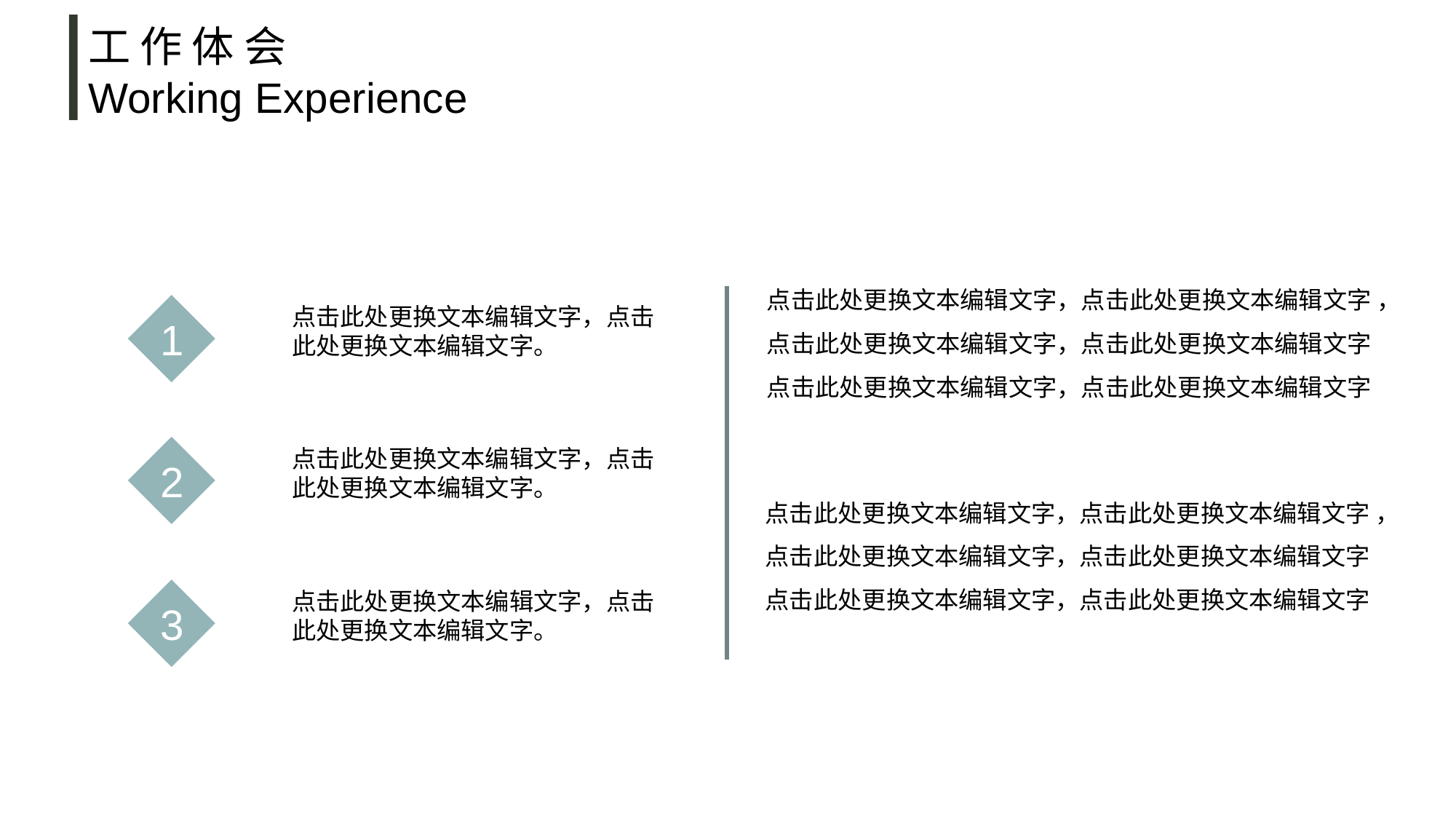

工 作 体 会
Working Experience
点击此处更换文本编辑文字，点击此处更换文本编辑文字 ，点击此处更换文本编辑文字，点击此处更换文本编辑文字点击此处更换文本编辑文字，点击此处更换文本编辑文字
1
点击此处更换文本编辑文字，点击此处更换文本编辑文字。
2
点击此处更换文本编辑文字，点击此处更换文本编辑文字。
点击此处更换文本编辑文字，点击此处更换文本编辑文字 ，点击此处更换文本编辑文字，点击此处更换文本编辑文字点击此处更换文本编辑文字，点击此处更换文本编辑文字
3
点击此处更换文本编辑文字，点击此处更换文本编辑文字。